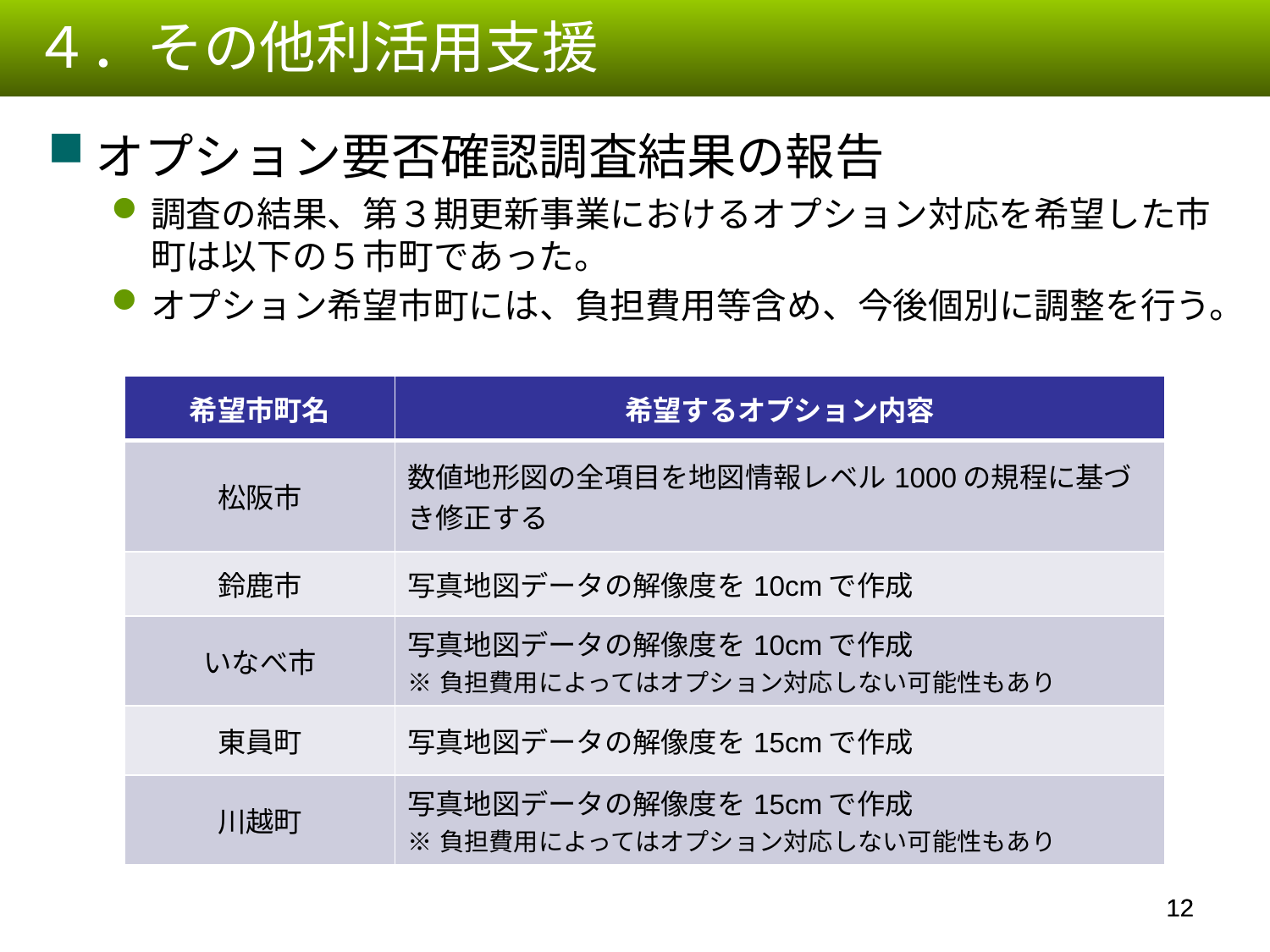

４．その他利活用支援
オプション要否確認調査結果の報告
調査の結果、第３期更新事業におけるオプション対応を希望した市町は以下の５市町であった。
オプション希望市町には、負担費用等含め、今後個別に調整を行う。
| 希望市町名 | 希望するオプション内容 |
| --- | --- |
| 松阪市 | 数値地形図の全項目を地図情報レベル1000の規程に基づき修正する |
| 鈴鹿市 | 写真地図データの解像度を10cmで作成 |
| いなべ市 | 写真地図データの解像度を10cmで作成 ※負担費用によってはオプション対応しない可能性もあり |
| 東員町 | 写真地図データの解像度を15cmで作成 |
| 川越町 | 写真地図データの解像度を15cmで作成 ※負担費用によってはオプション対応しない可能性もあり |
12
12